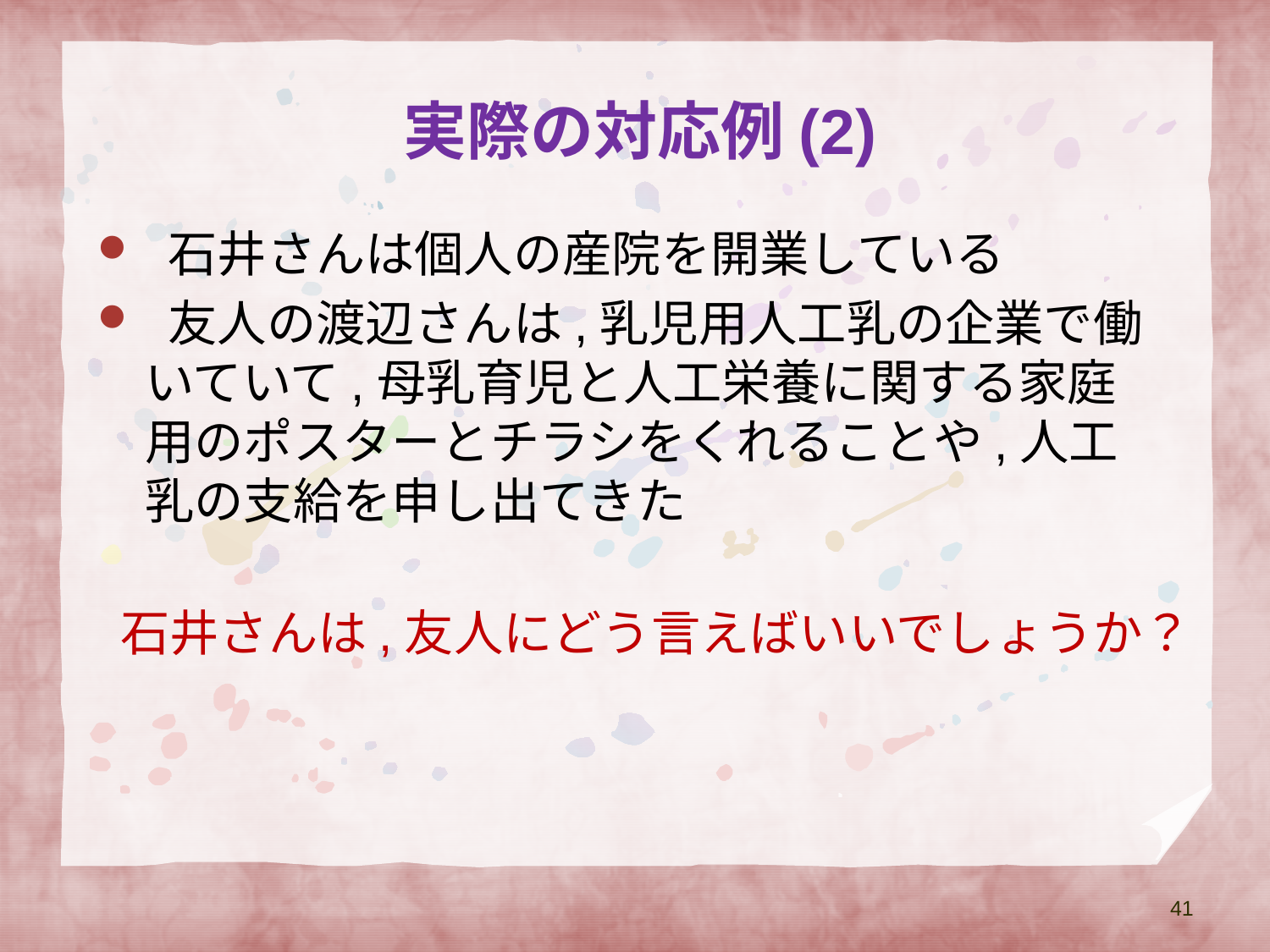

# 実際の対応例(2)
 石井さんは個人の産院を開業している
 友人の渡辺さんは,乳児用人工乳の企業で働いていて,母乳育児と人工栄養に関する家庭用のポスターとチラシをくれることや,人工乳の支給を申し出てきた

石井さんは,友人にどう言えばいいでしょうか？

41